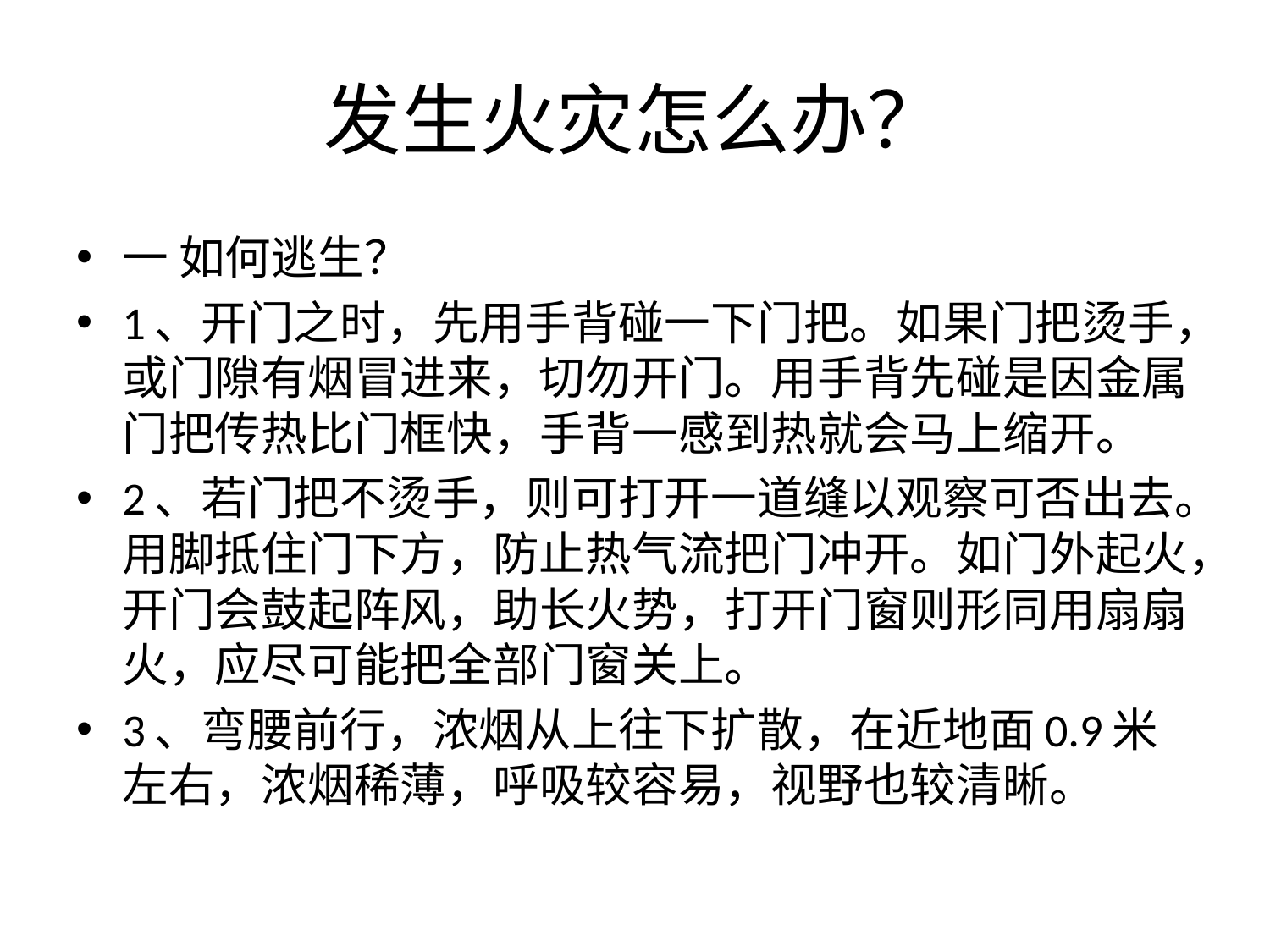

# 发生火灾怎么办？
一 如何逃生？
1、开门之时，先用手背碰一下门把。如果门把烫手，或门隙有烟冒进来，切勿开门。用手背先碰是因金属门把传热比门框快，手背一感到热就会马上缩开。
2、若门把不烫手，则可打开一道缝以观察可否出去。用脚抵住门下方，防止热气流把门冲开。如门外起火，开门会鼓起阵风，助长火势，打开门窗则形同用扇扇火，应尽可能把全部门窗关上。
3、弯腰前行，浓烟从上往下扩散，在近地面0.9米左右，浓烟稀薄，呼吸较容易，视野也较清晰。